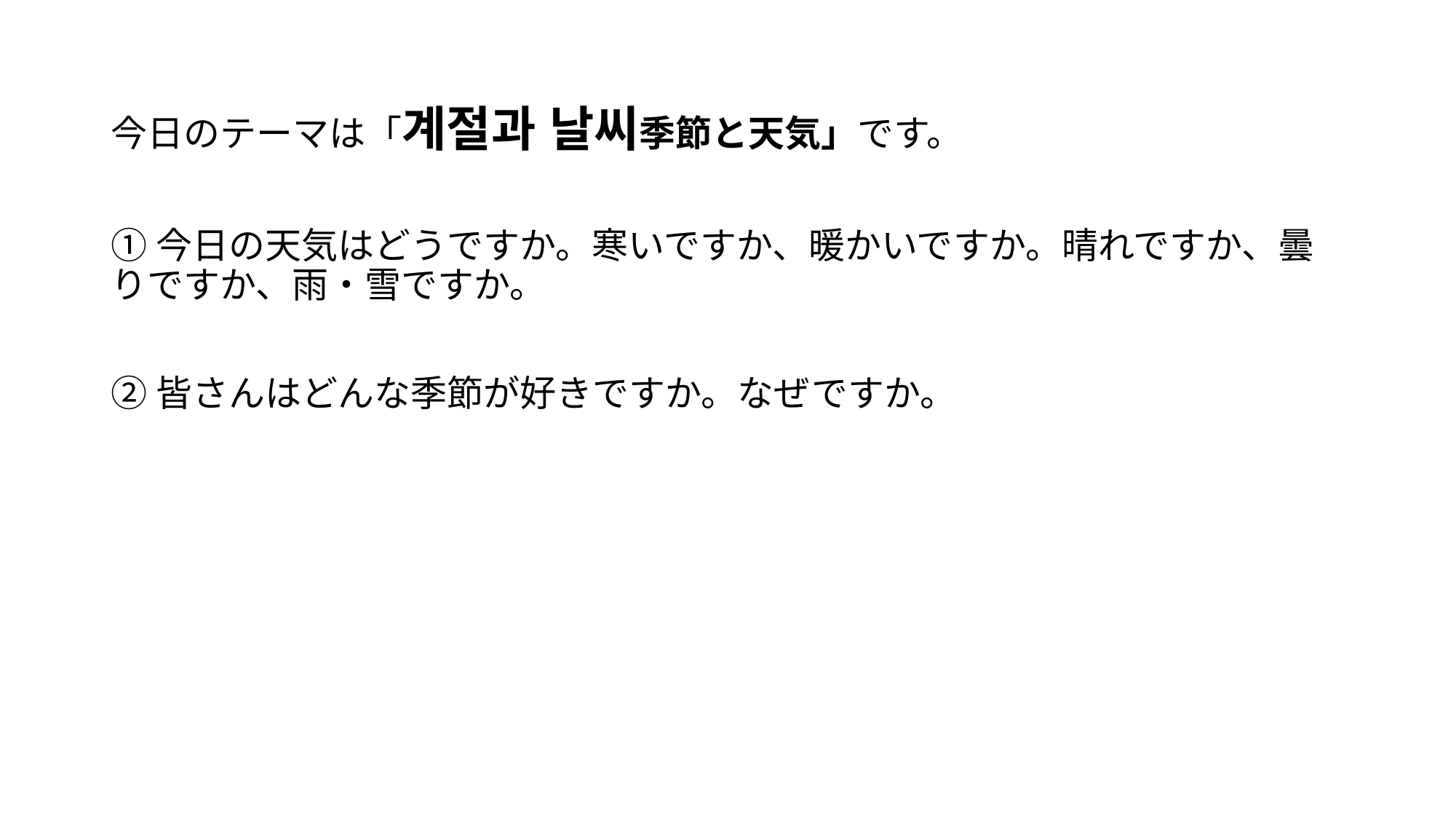

#
今日のテーマは「계절과 날씨季節と天気」です。

①今日の天気はどうですか。寒いですか、暖かいですか。晴れですか、曇りですか、雨・雪ですか。

②皆さんはどんな季節が好きですか。なぜですか。